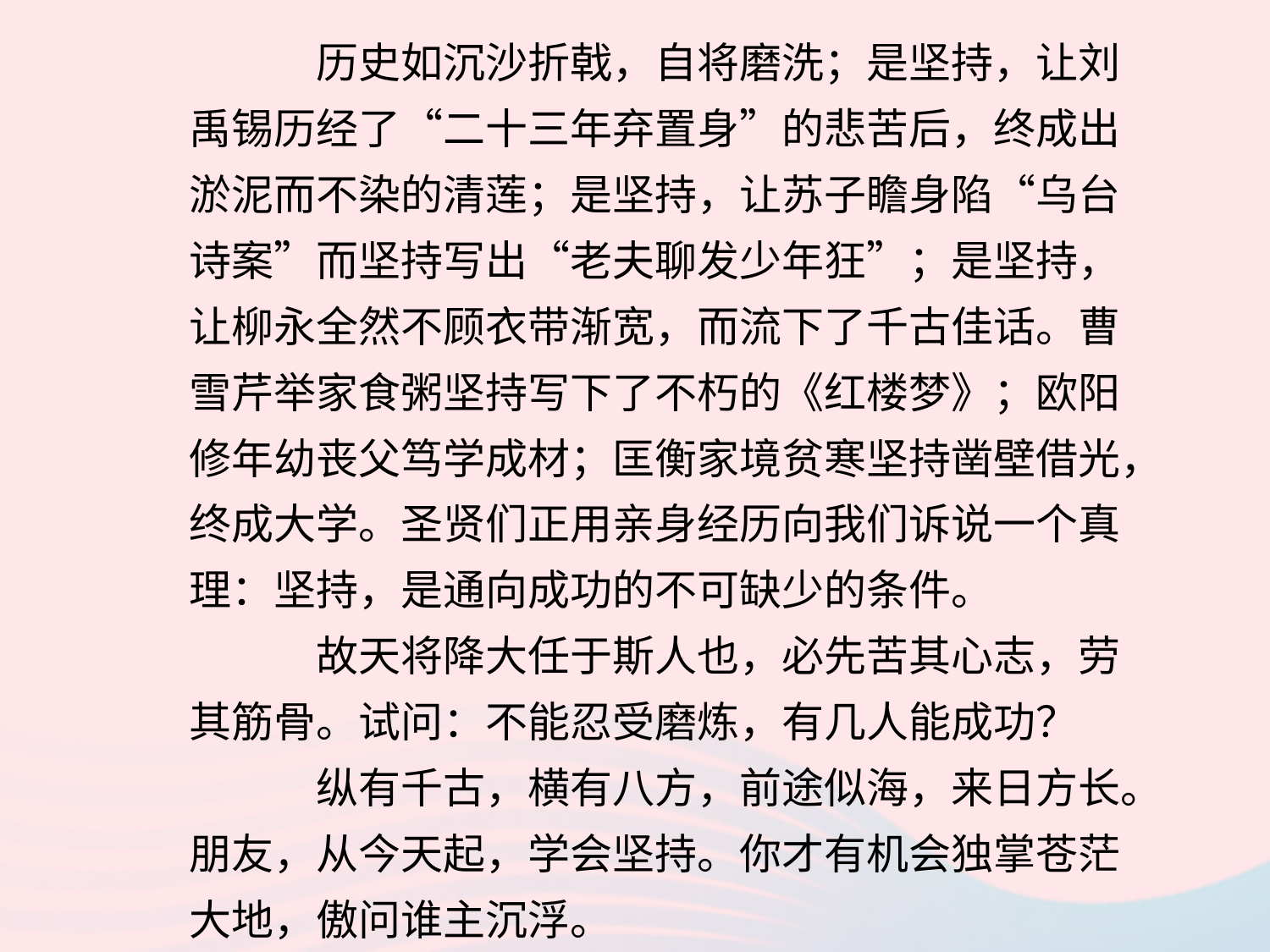

历史如沉沙折戟，自将磨洗；是坚持，让刘禹锡历经了“二十三年弃置身”的悲苦后，终成出淤泥而不染的清莲；是坚持，让苏子瞻身陷“乌台诗案”而坚持写出“老夫聊发少年狂”；是坚持，让柳永全然不顾衣带渐宽，而流下了千古佳话。曹雪芹举家食粥坚持写下了不朽的《红楼梦》；欧阳修年幼丧父笃学成材；匡衡家境贫寒坚持凿壁借光，终成大学。圣贤们正用亲身经历向我们诉说一个真理：坚持，是通向成功的不可缺少的条件。
	故天将降大任于斯人也，必先苦其心志，劳其筋骨。试问：不能忍受磨炼，有几人能成功？
	纵有千古，横有八方，前途似海，来日方长。朋友，从今天起，学会坚持。你才有机会独掌苍茫大地，傲问谁主沉浮。